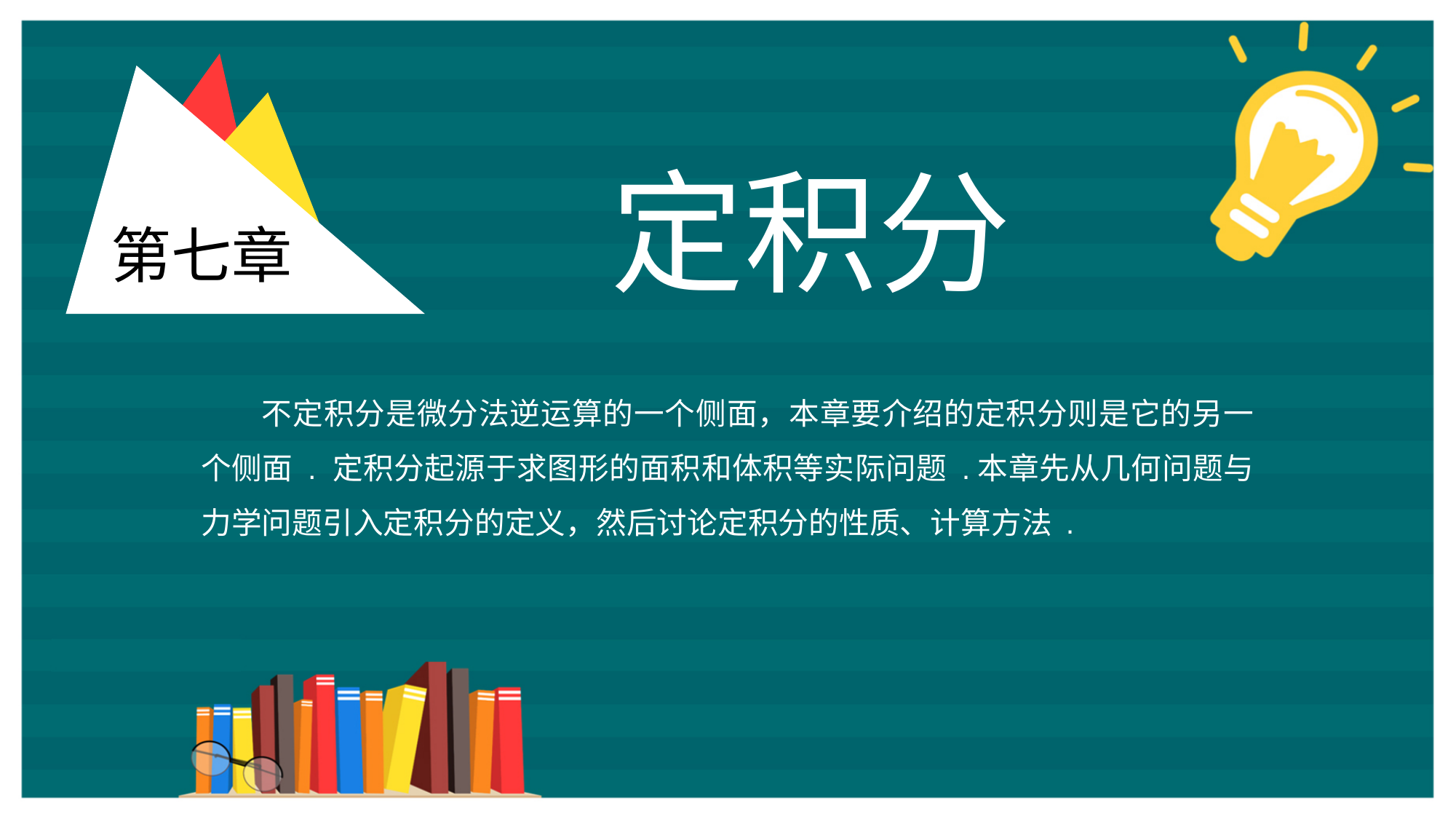

第七章
定积分
不定积分是微分法逆运算的一个侧面，本章要介绍的定积分则是它的另一个侧面 . 定积分起源于求图形的面积和体积等实际问题 .本章先从几何问题与力学问题引入定积分的定义，然后讨论定积分的性质、计算方法 .